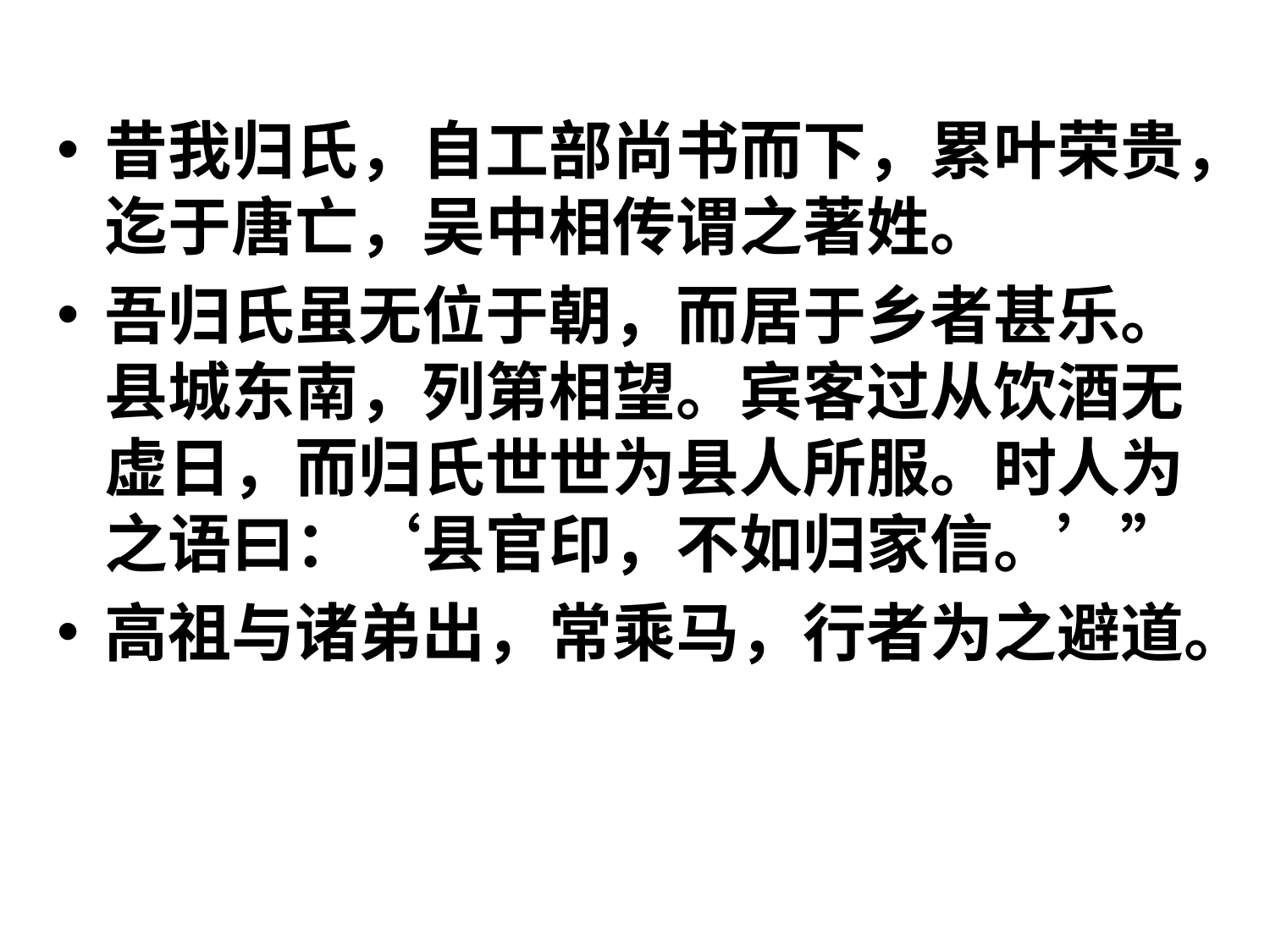

昔我归氏，自工部尚书而下，累叶荣贵，迄于唐亡，吴中相传谓之著姓。
吾归氏虽无位于朝，而居于乡者甚乐。县城东南，列第相望。宾客过从饮酒无虚日，而归氏世世为县人所服。时人为之语曰：‘县官印，不如归家信。’”
高祖与诸弟出，常乘马，行者为之避道。